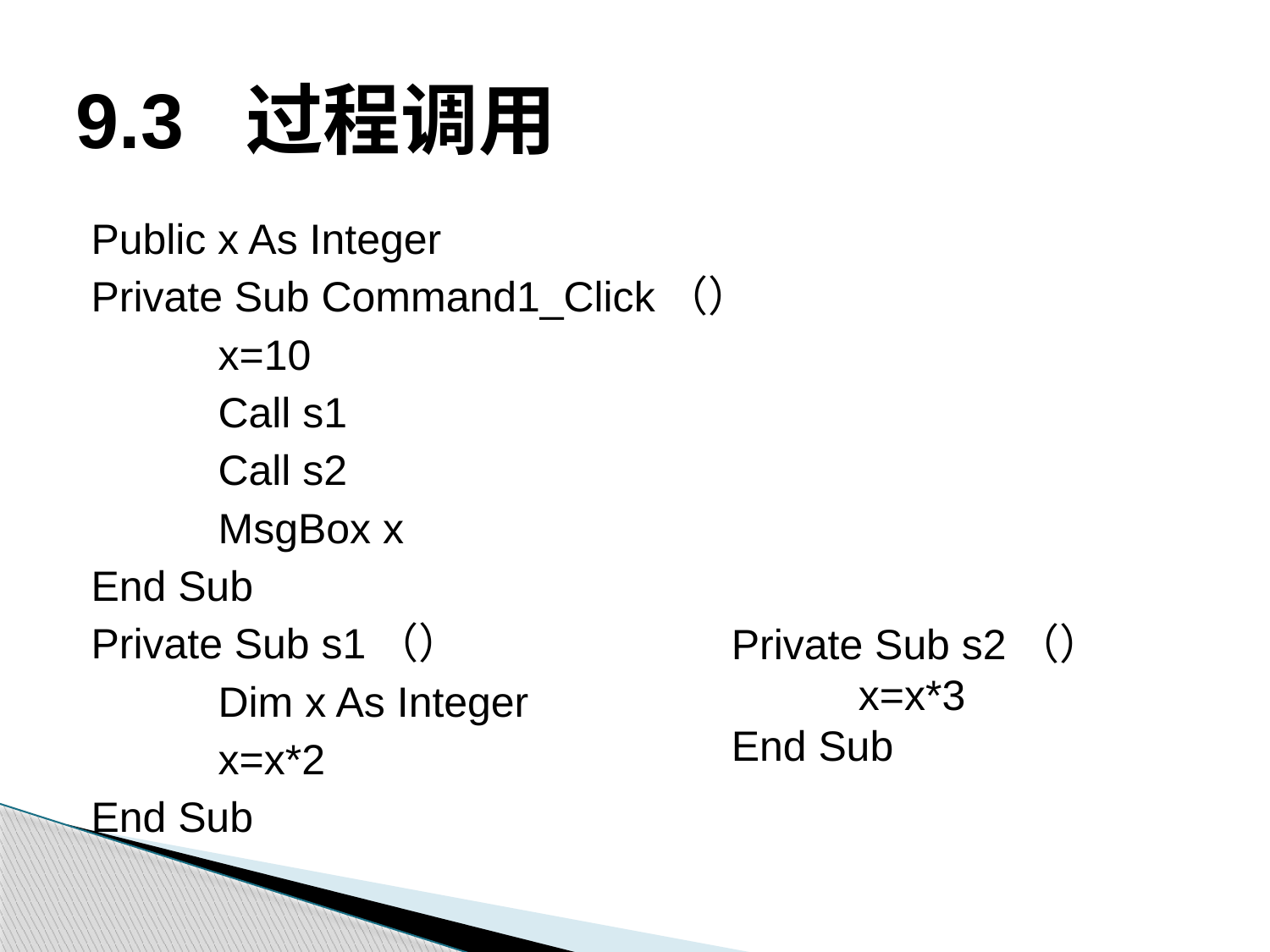

# 9.3  过程调用
Public x As Integer
Private Sub Command1_Click（）
	x=10
	Call s1
	Call s2
	MsgBox x
End Sub
Private Sub s1（）
	Dim x As Integer
	x=x*2
End Sub
Private Sub s2（）
	x=x*3
End Sub